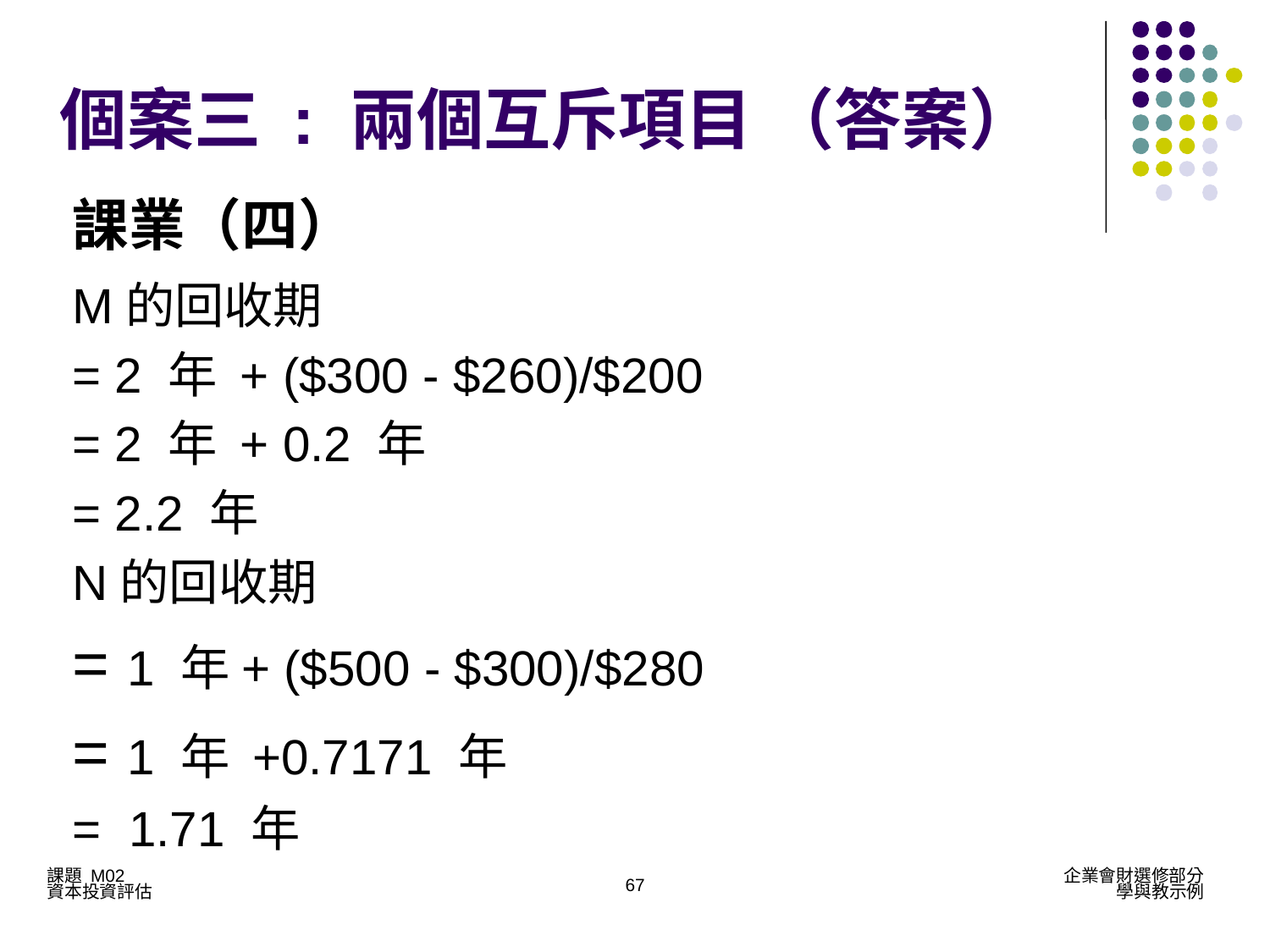

個案三 : 兩個互斥項目 （答案）
課業（四）
M的回收期
= 2 年 + ($300 - $260)/$200
= 2 年 + 0.2 年
= 2.2 年
N的回收期
= 1 年+ ($500 - $300)/$280
= 1 年 +0.7171 年
=  1.71 年
67